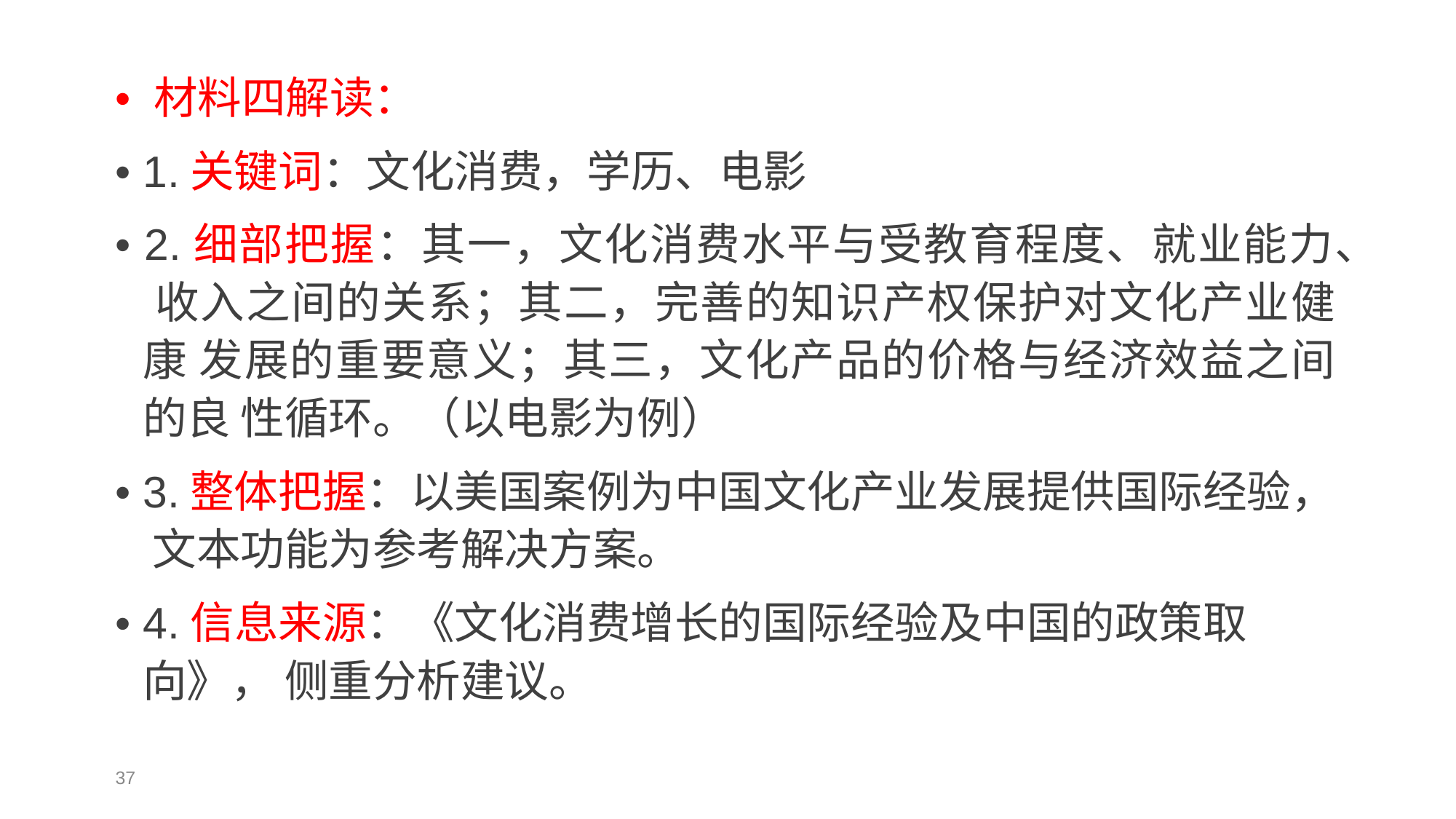

• 材料四解读：
• 1.关键词：文化消费，学历、电影
• 2.细部把握：其一，文化消费水平与受教育程度、就业能力、 收入之间的关系；其二，完善的知识产权保护对文化产业健康 发展的重要意义；其三，文化产品的价格与经济效益之间的良 性循环。（以电影为例）
• 3.整体把握：以美国案例为中国文化产业发展提供国际经验， 文本功能为参考解决方案。
• 4.信息来源：《文化消费增长的国际经验及中国的政策取向》， 侧重分析建议。
37